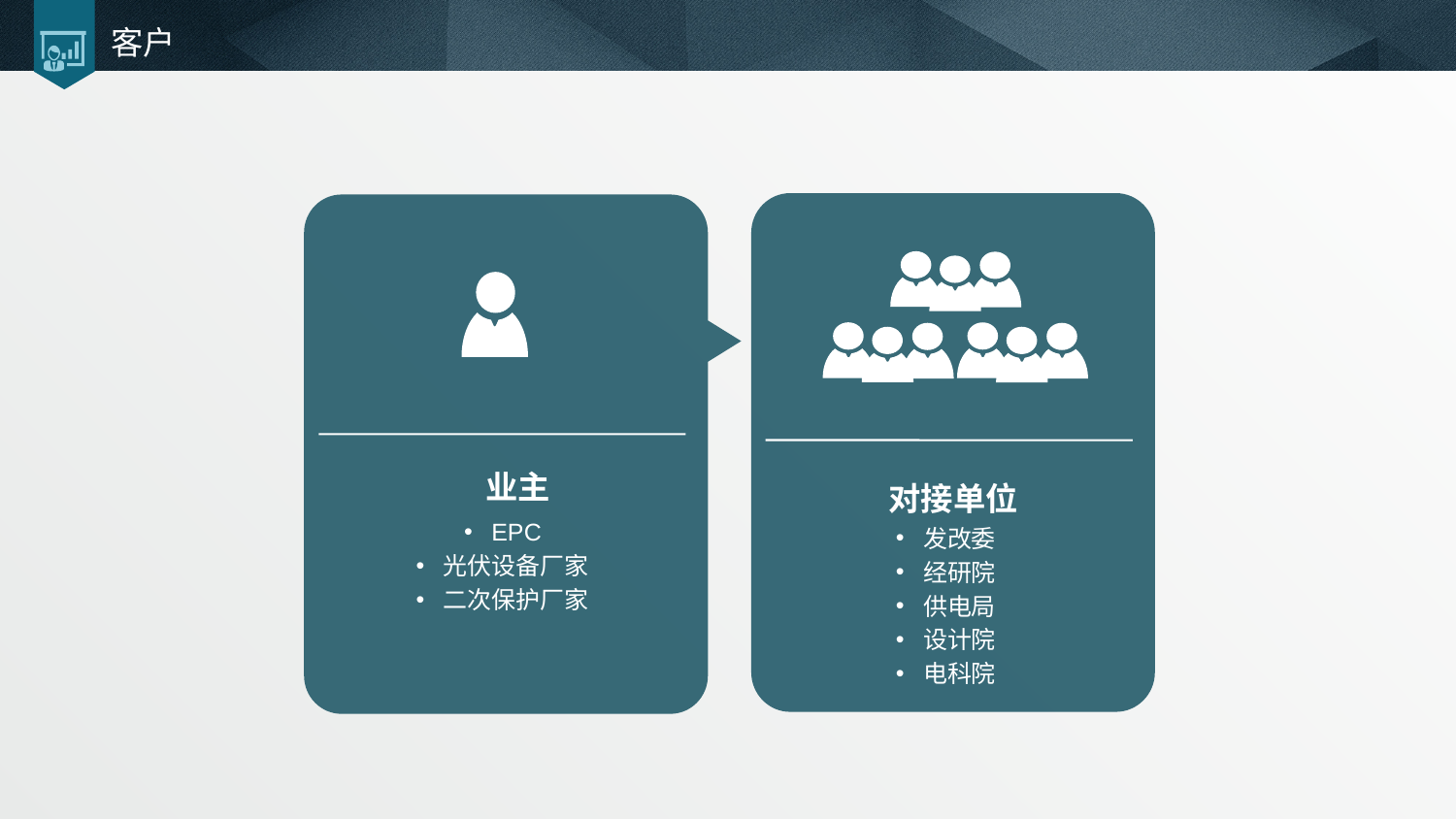

# 客户

业主
对接单位
EPC
光伏设备厂家
二次保护厂家
发改委
经研院
供电局
设计院
电科院